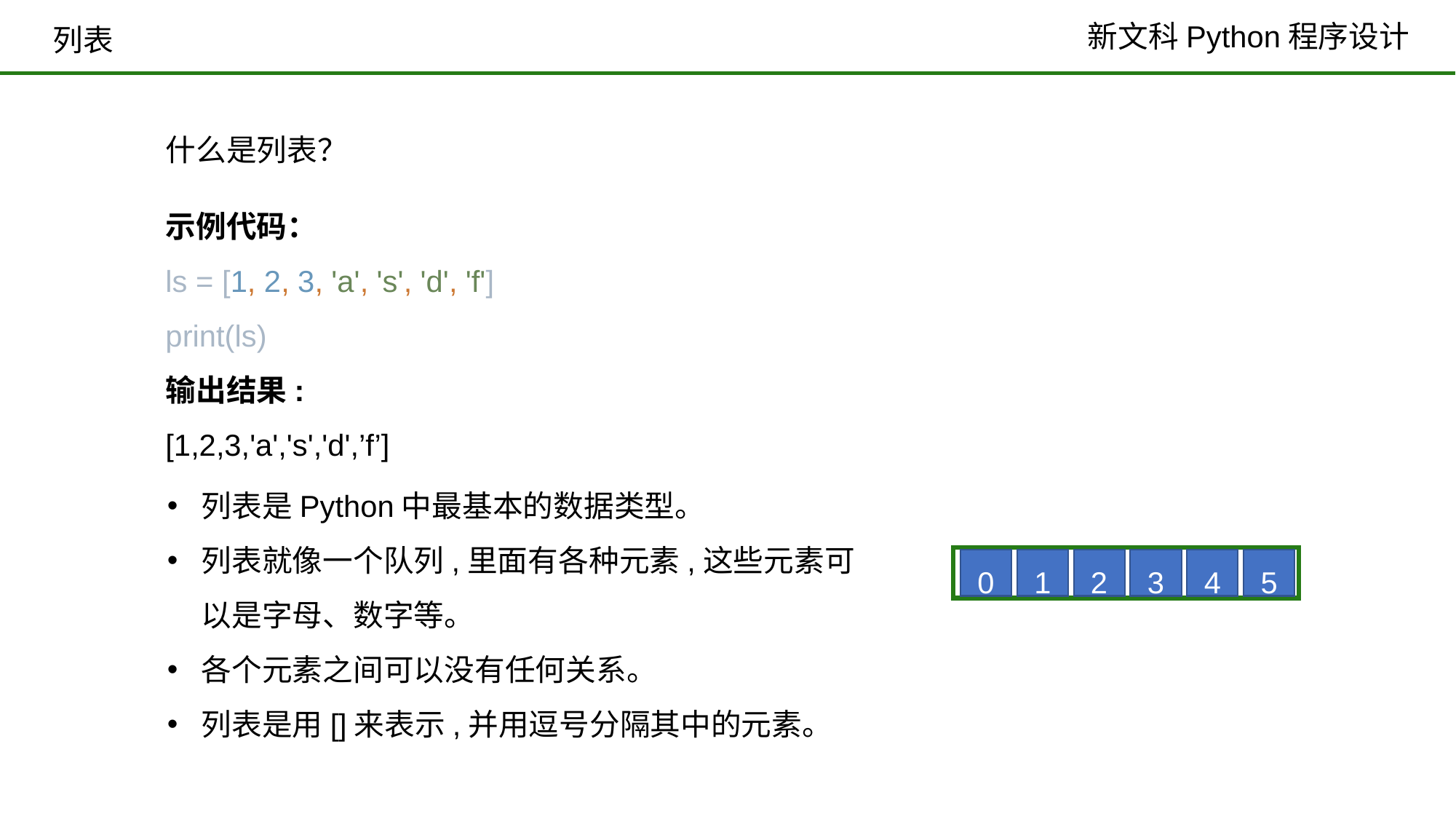

# 列表
什么是列表？
示例代码：
ls = [1, 2, 3, 'a', 's', 'd', 'f']
print(ls)
输出结果:
[1,2,3,'a','s','d',’f’]
列表是Python中最基本的数据类型。
列表就像一个队列,里面有各种元素,这些元素可以是字母、数字等。
各个元素之间可以没有任何关系。
列表是用[]来表示,并用逗号分隔其中的元素。

0
1
2
3
4
5